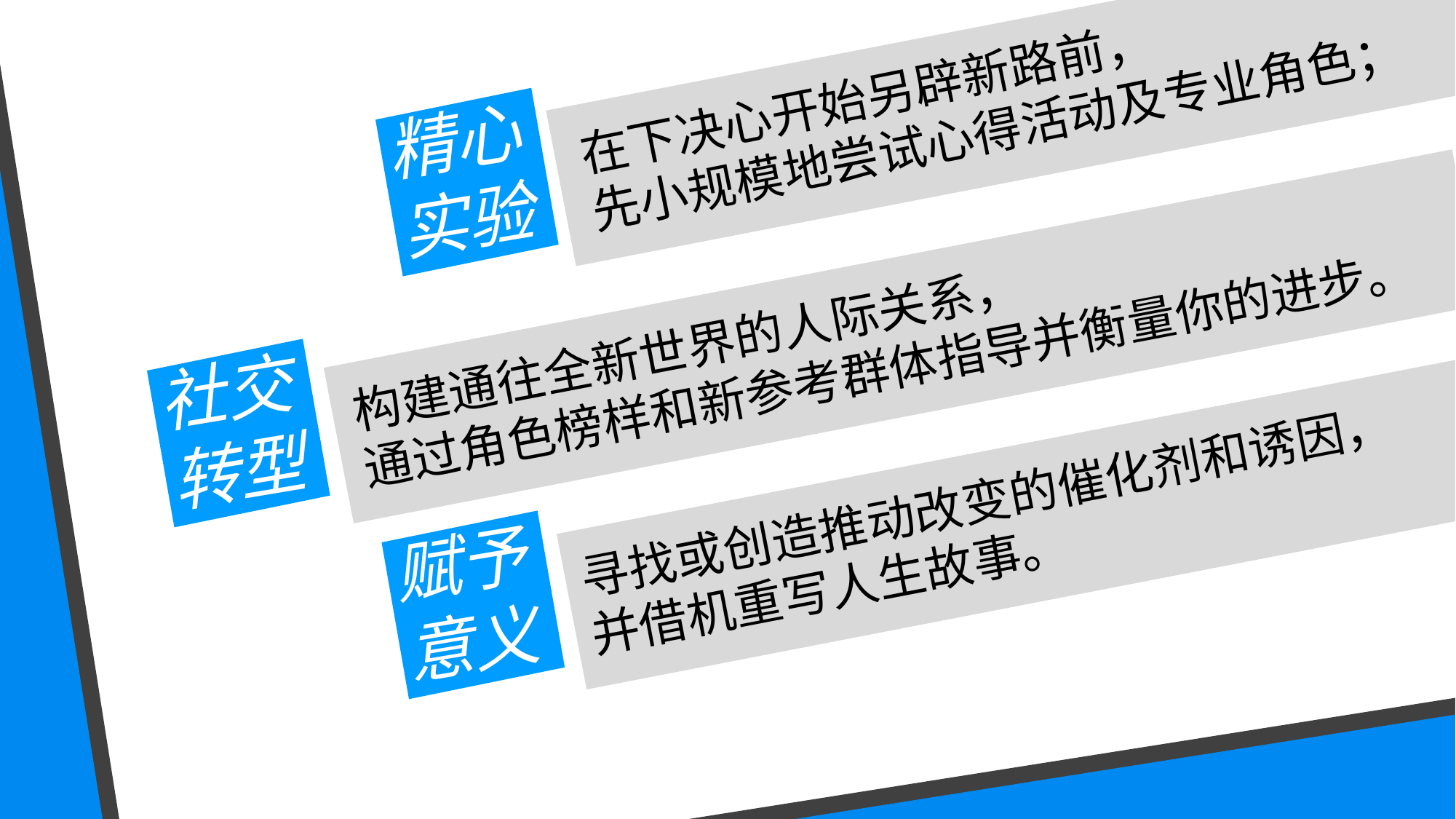

在下决心开始另辟新路前，
先小规模地尝试心得活动及专业角色；

精心
实验

构建通往全新世界的人际关系，
通过角色榜样和新参考群体指导并衡量你的进步。

社交
转型

寻找或创造推动改变的催化剂和诱因，
并借机重写人生故事。

赋予
意义